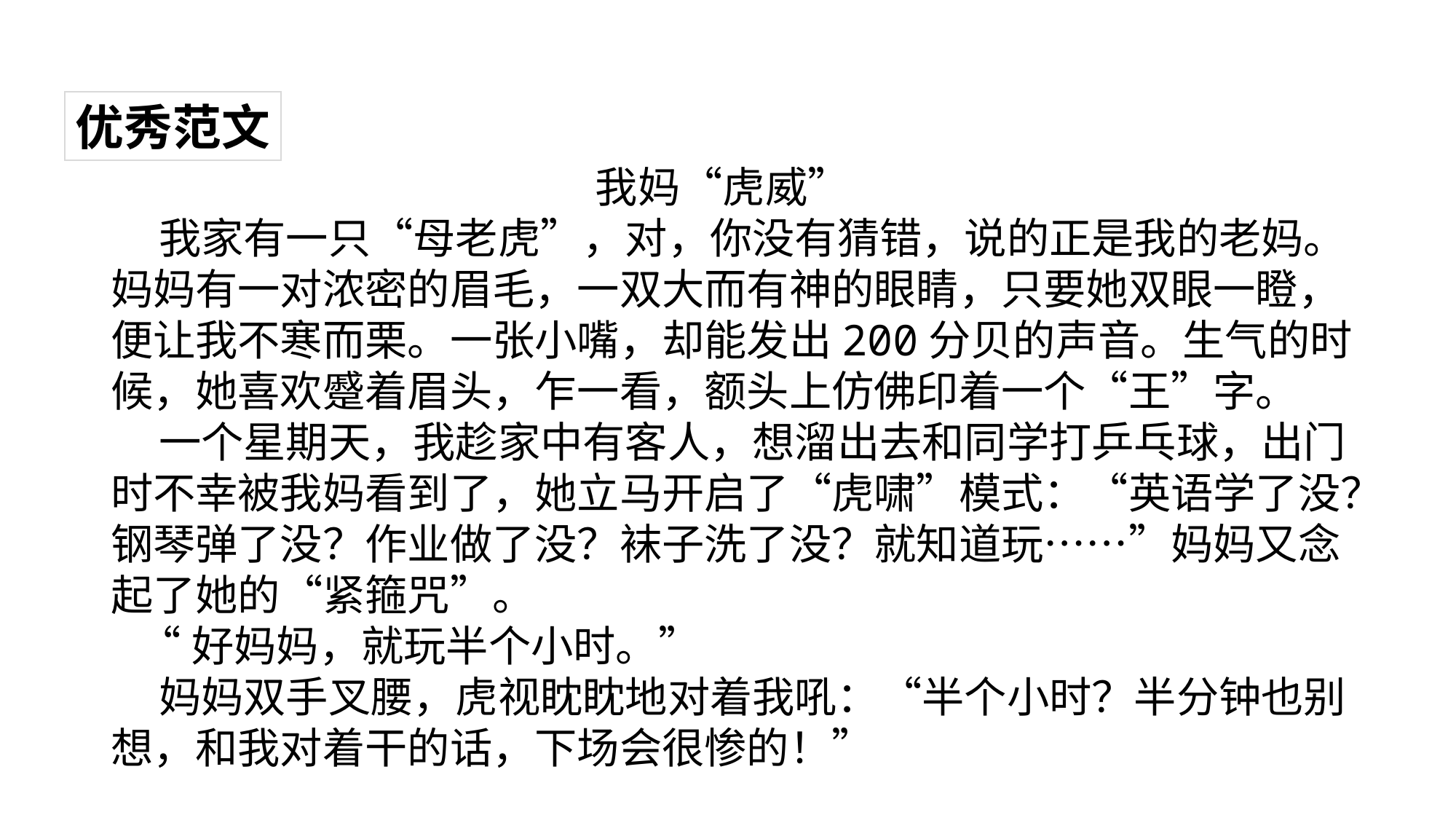

优秀范文
我妈“虎威”
    我家有一只“母老虎”，对，你没有猜错，说的正是我的老妈。
妈妈有一对浓密的眉毛，一双大而有神的眼睛，只要她双眼一瞪，便让我不寒而栗。一张小嘴，却能发出200分贝的声音。生气的时候，她喜欢蹙着眉头，乍一看，额头上仿佛印着一个“王”字。
    一个星期天，我趁家中有客人，想溜出去和同学打乒乓球，出门时不幸被我妈看到了，她立马开启了“虎啸”模式：“英语学了没？钢琴弹了没？作业做了没？袜子洗了没？就知道玩……”妈妈又念起了她的“紧箍咒”。
   “好妈妈，就玩半个小时。”
    妈妈双手叉腰，虎视眈眈地对着我吼：“半个小时？半分钟也别想，和我对着干的话，下场会很惨的！”